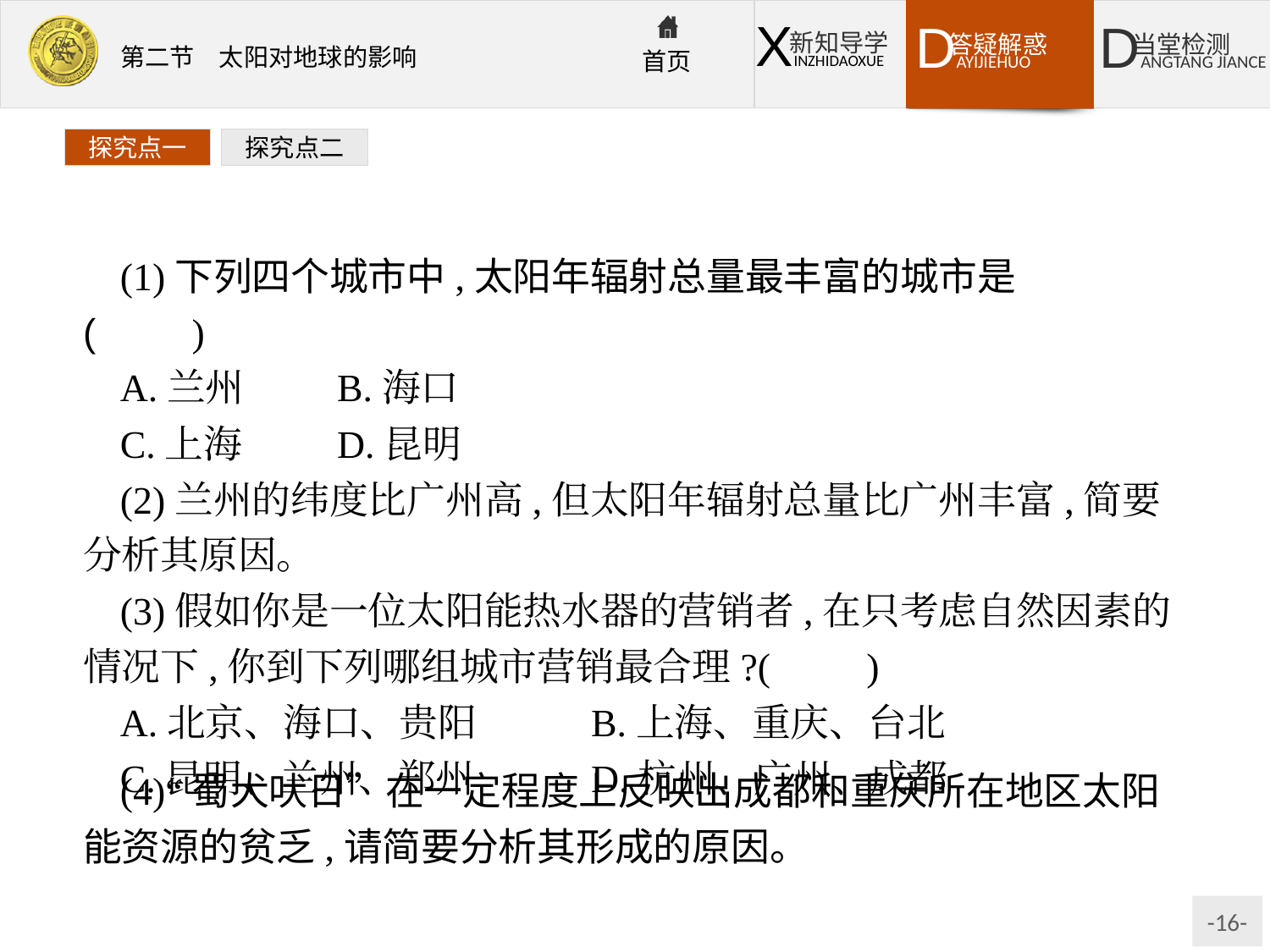

探究点一
探究点二
(1)下列四个城市中,太阳年辐射总量最丰富的城市是 (　　)
A.兰州	B.海口
C.上海	D.昆明
(2)兰州的纬度比广州高,但太阳年辐射总量比广州丰富,简要分析其原因。
(3)假如你是一位太阳能热水器的营销者,在只考虑自然因素的情况下,你到下列哪组城市营销最合理?(　　)
A.北京、海口、贵阳	B.上海、重庆、台北
C.昆明、兰州、郑州	D.杭州、广州、成都
(4)“蜀犬吠日”在一定程度上反映出成都和重庆所在地区太阳能资源的贫乏,请简要分析其形成的原因。